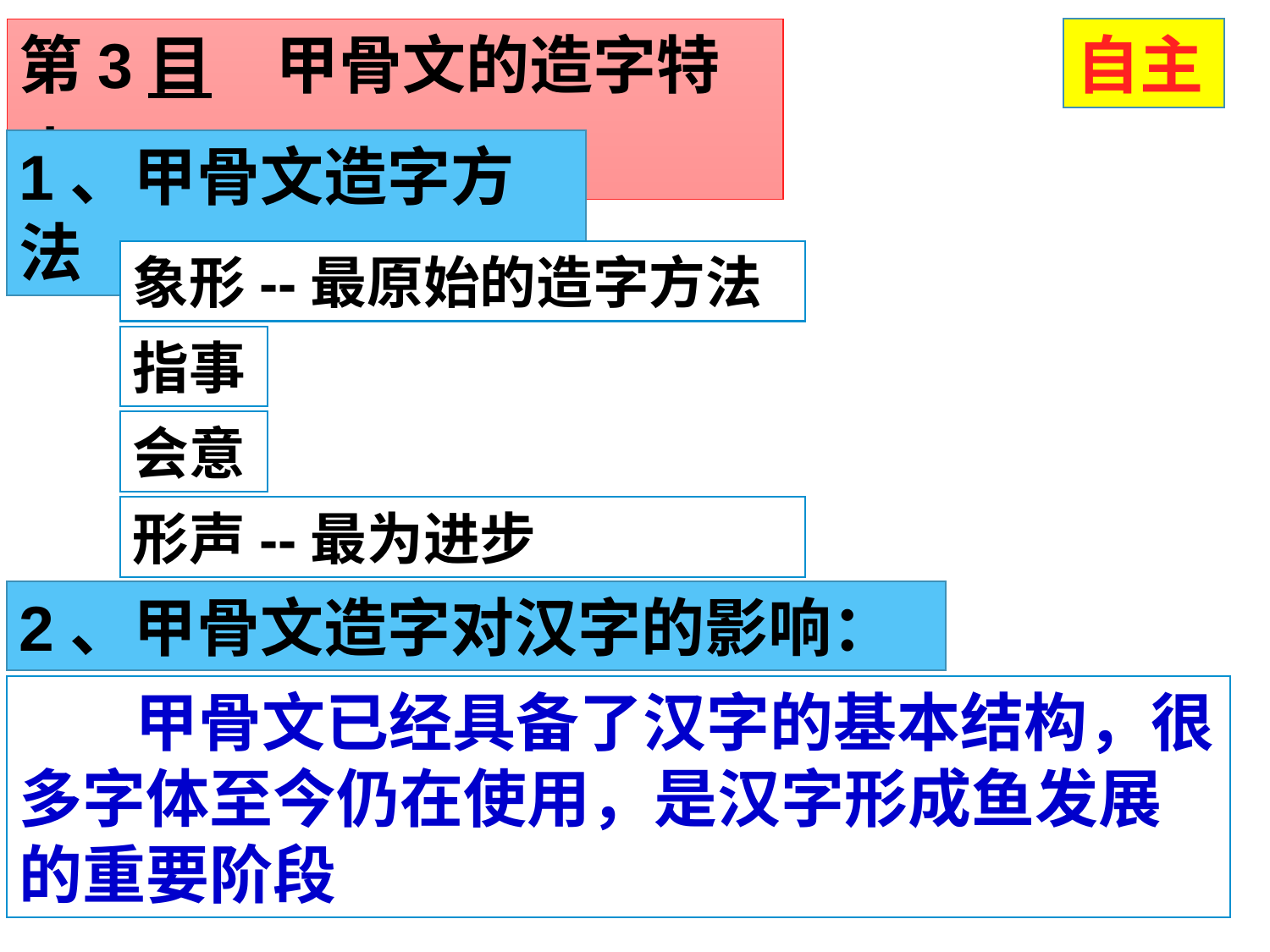

第3目　甲骨文的造字特点
自主
1、甲骨文造字方法
象形--最原始的造字方法
指事
会意
形声--最为进步
2、甲骨文造字对汉字的影响：
       甲骨文已经具备了汉字的基本结构，很多字体至今仍在使用，是汉字形成鱼发展的重要阶段